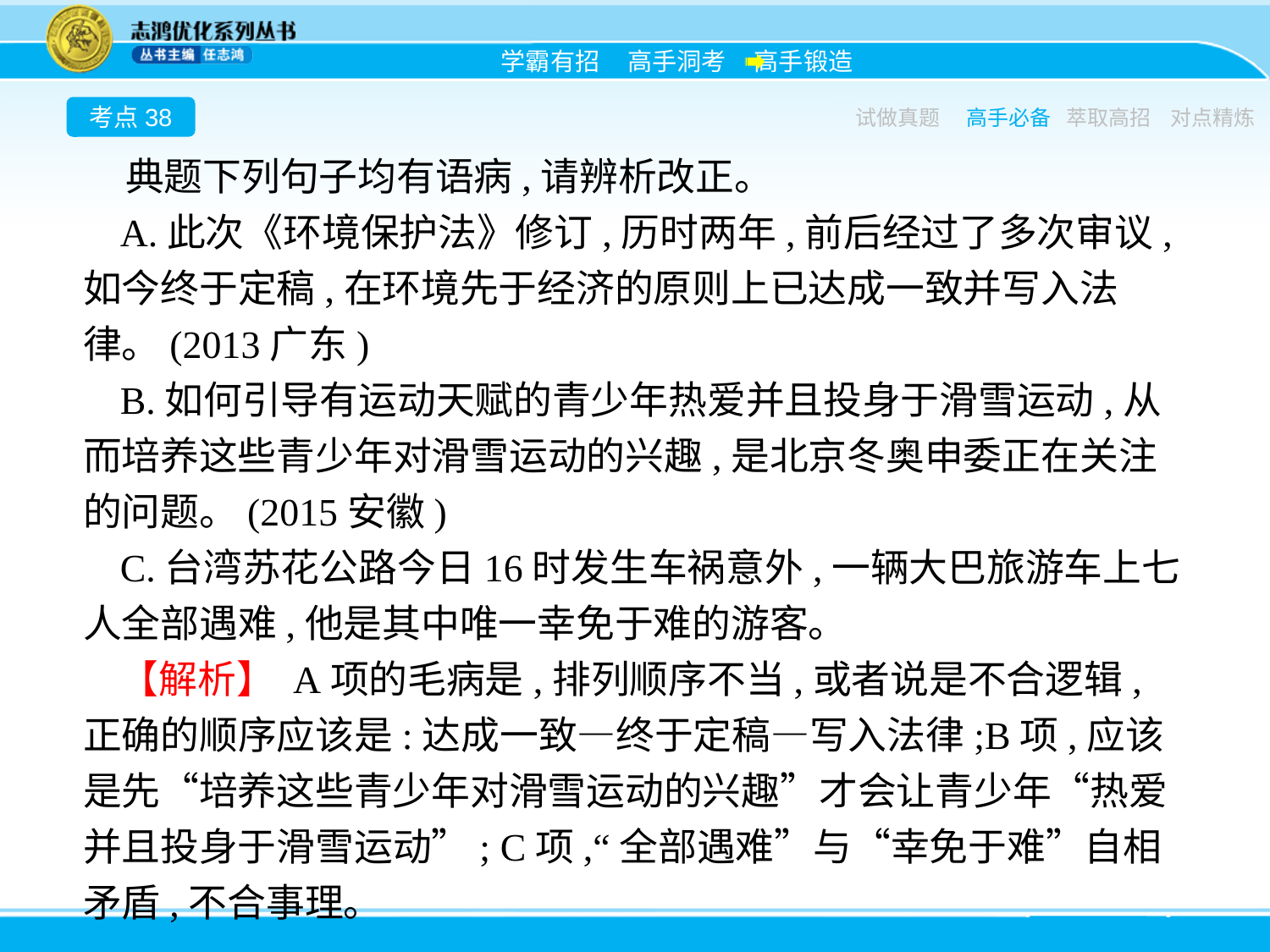

考点38
试做真题
高手必备
萃取高招
对点精炼
典题下列句子均有语病,请辨析改正。
A.此次《环境保护法》修订,历时两年,前后经过了多次审议,如今终于定稿,在环境先于经济的原则上已达成一致并写入法律。(2013广东)
B.如何引导有运动天赋的青少年热爱并且投身于滑雪运动,从而培养这些青少年对滑雪运动的兴趣,是北京冬奥申委正在关注的问题。(2015安徽)
C.台湾苏花公路今日16时发生车祸意外,一辆大巴旅游车上七人全部遇难,他是其中唯一幸免于难的游客。
【解析】 A项的毛病是,排列顺序不当,或者说是不合逻辑,正确的顺序应该是:达成一致—终于定稿—写入法律;B项,应该是先“培养这些青少年对滑雪运动的兴趣”才会让青少年“热爱并且投身于滑雪运动”; C项,“全部遇难”与“幸免于难”自相矛盾,不合事理。